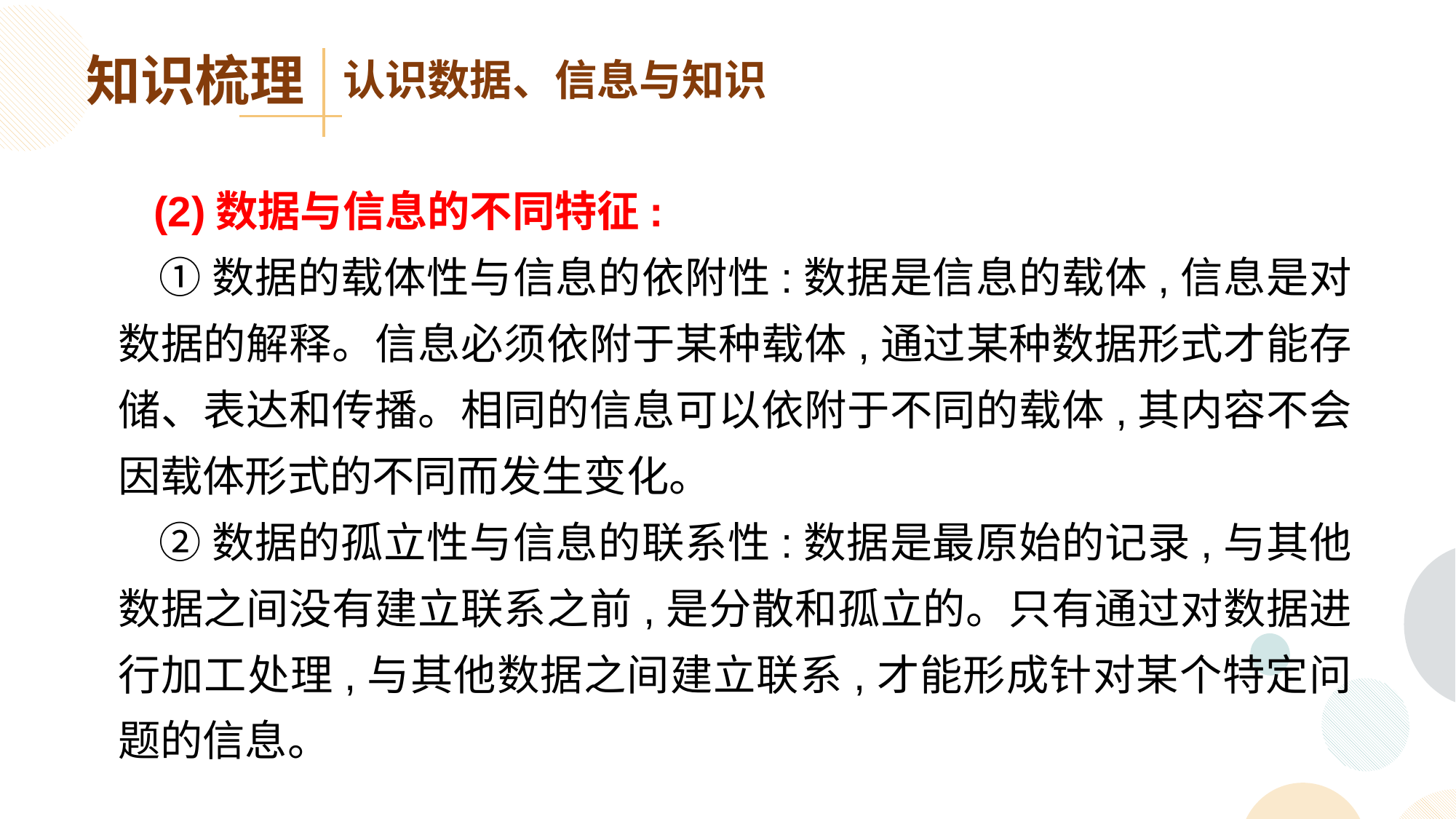

知识梳理
认识数据、信息与知识
   (2)数据与信息的不同特征:
    ①数据的载体性与信息的依附性:数据是信息的载体,信息是对数据的解释。信息必须依附于某种载体,通过某种数据形式才能存储、表达和传播。相同的信息可以依附于不同的载体,其内容不会因载体形式的不同而发生变化。
    ②数据的孤立性与信息的联系性:数据是最原始的记录,与其他数据之间没有建立联系之前,是分散和孤立的。只有通过对数据进行加工处理,与其他数据之间建立联系,才能形成针对某个特定问题的信息。